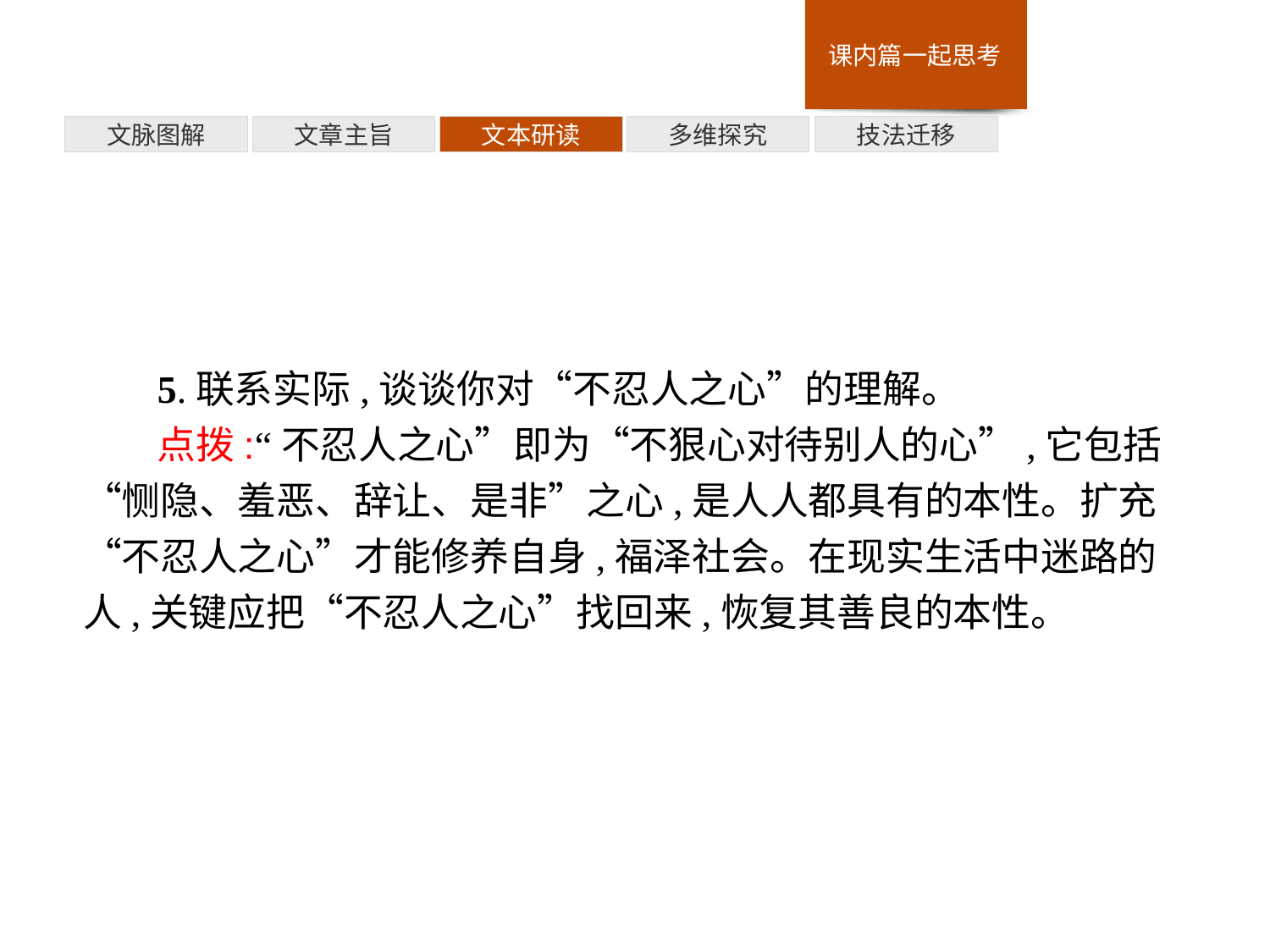

技法迁移
多维探究
文本研读
文章主旨
文脉图解
5.联系实际,谈谈你对“不忍人之心”的理解。
点拨:“不忍人之心”即为“不狠心对待别人的心”,它包括“恻隐、羞恶、辞让、是非”之心,是人人都具有的本性。扩充“不忍人之心”才能修养自身,福泽社会。在现实生活中迷路的人,关键应把“不忍人之心”找回来,恢复其善良的本性。